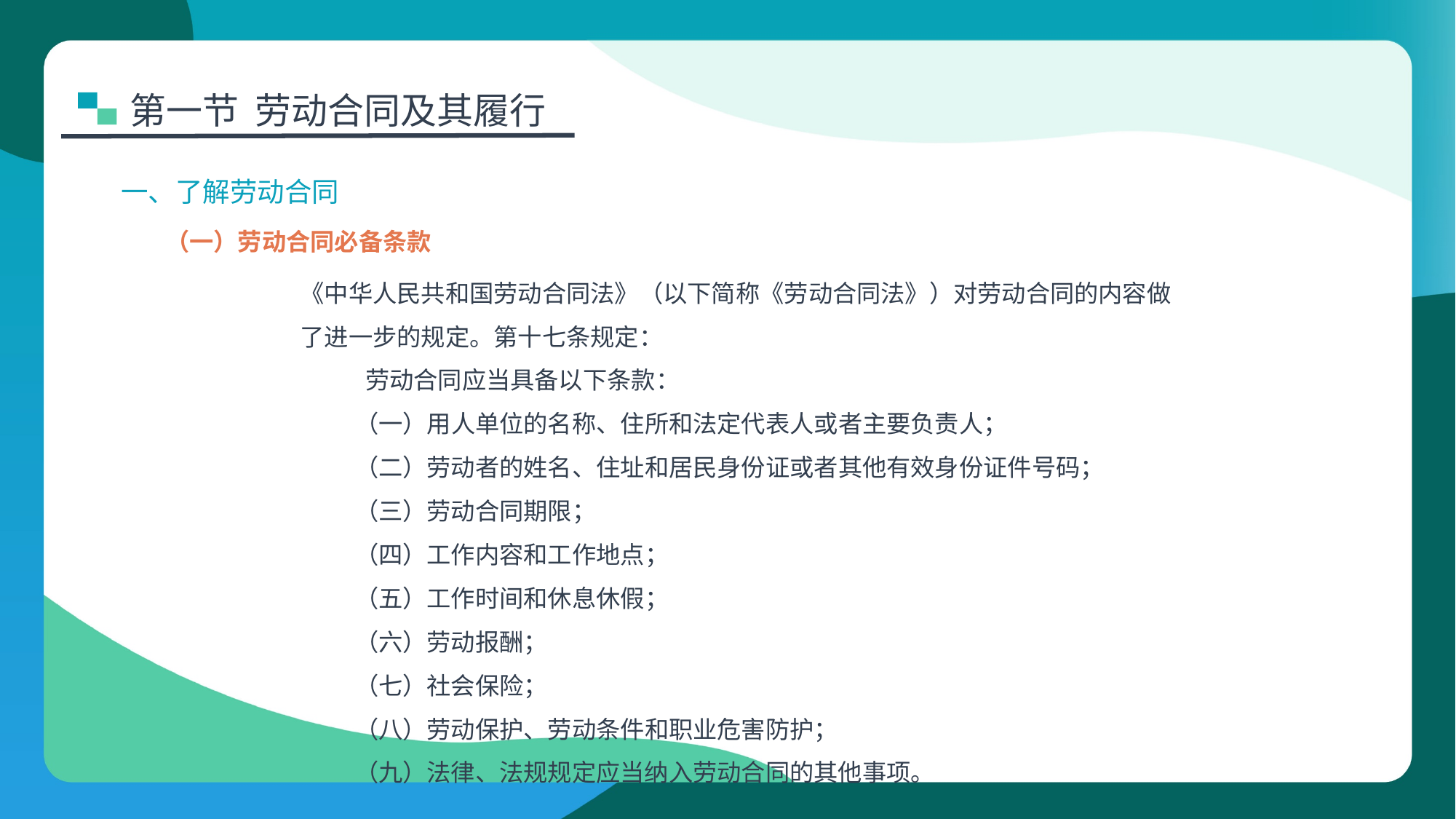

第一节  劳动合同及其履行

一、了解劳动合同
（一）劳动合同必备条款
《中华人民共和国劳动合同法》（以下简称《劳动合同法》）对劳动合同的内容做了进一步的规定。第十七条规定：
    劳动合同应当具备以下条款：
  （一）用人单位的名称、住所和法定代表人或者主要负责人；
  （二）劳动者的姓名、住址和居民身份证或者其他有效身份证件号码；
  （三）劳动合同期限；
  （四）工作内容和工作地点；
  （五）工作时间和休息休假；
  （六）劳动报酬；
  （七）社会保险；
  （八）劳动保护、劳动条件和职业危害防护；
  （九）法律、法规规定应当纳入劳动合同的其他事项。